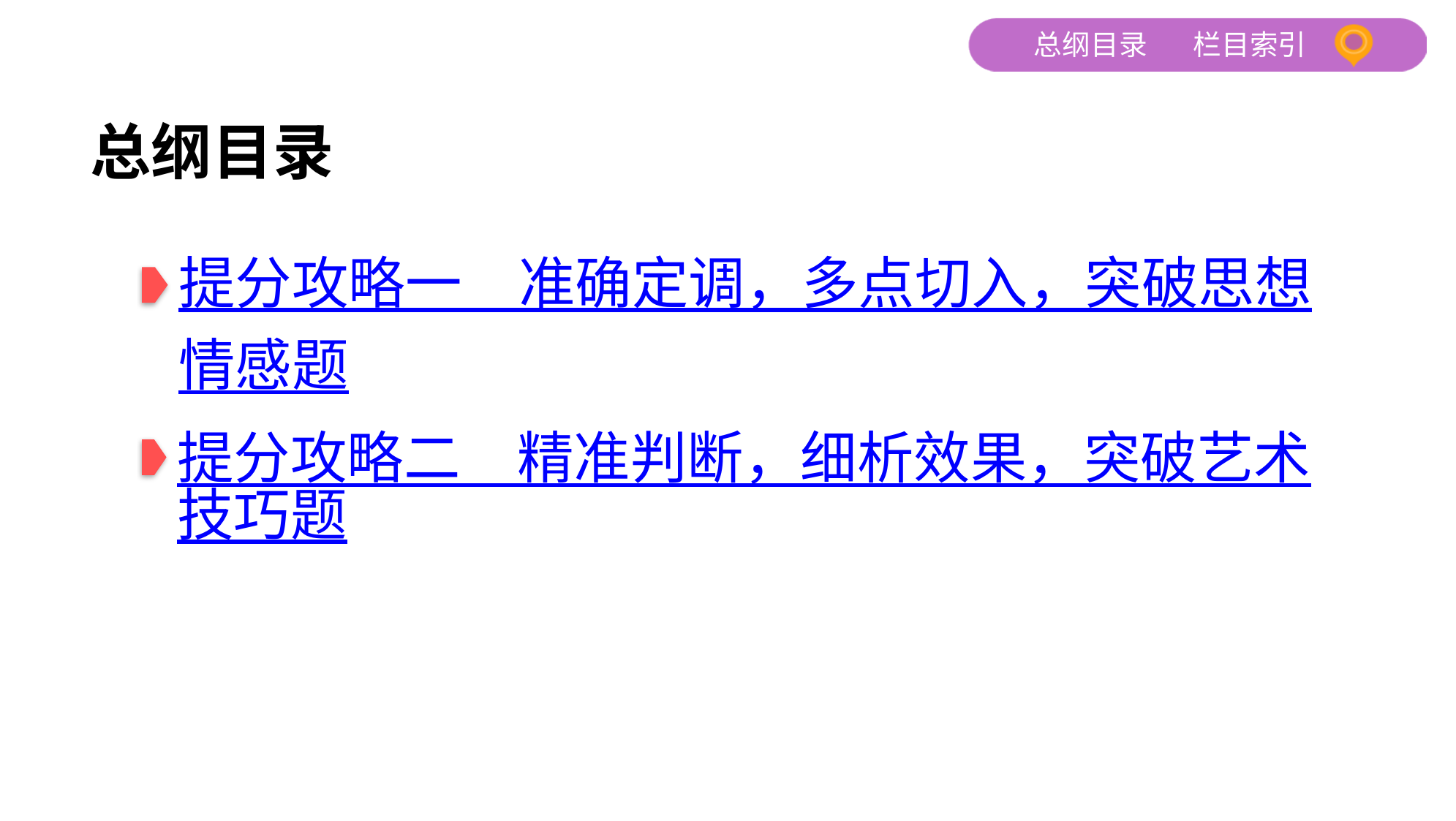

总纲目录
提分攻略一　准确定调，多点切入，突破思想
情感题

提分攻略二　精准判断，细析效果，突破艺术技巧题